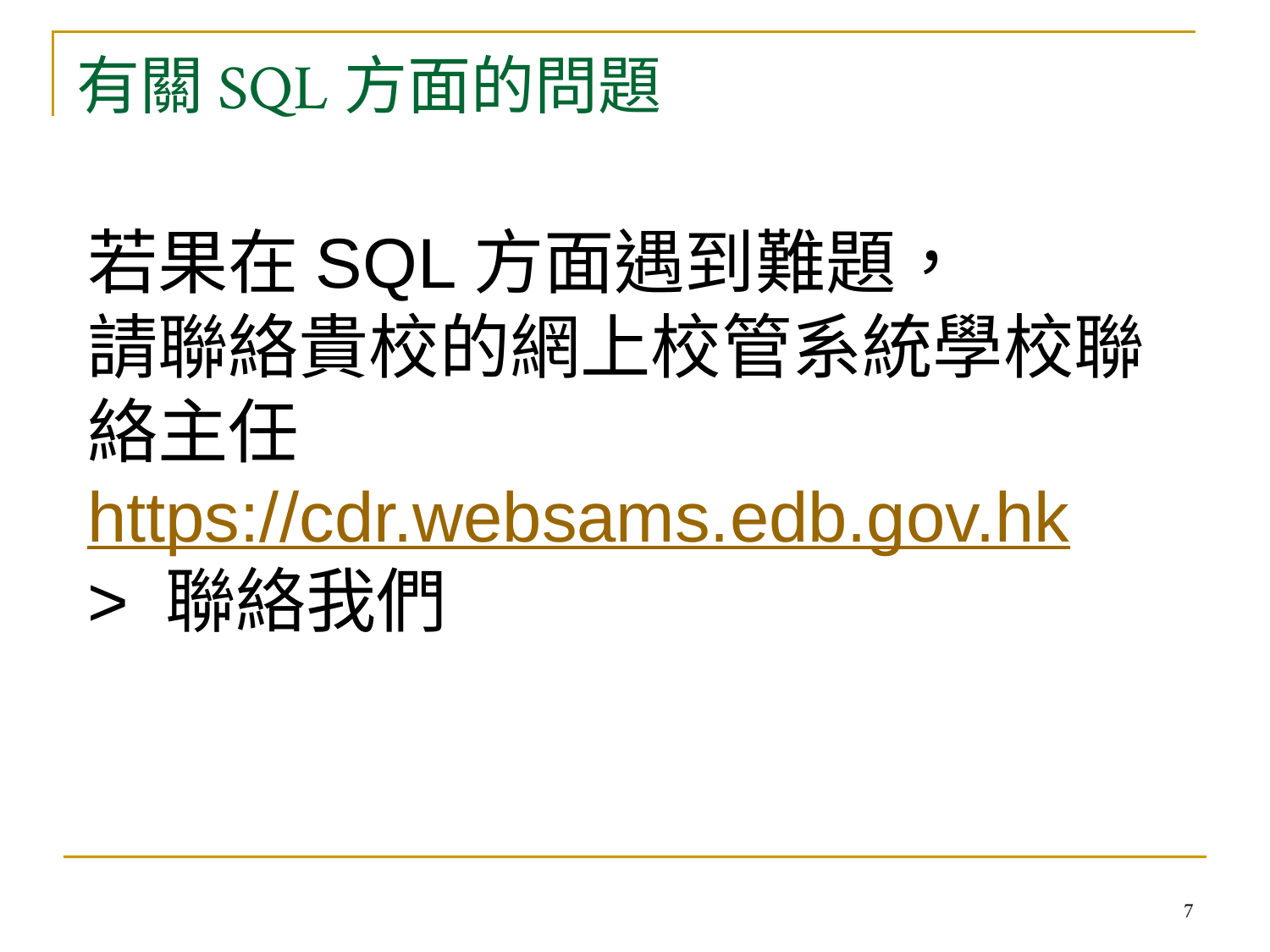

# 有關SQL方面的問題
若果在SQL方面遇到難題，
請聯絡貴校的網上校管系統學校聯絡主任https://cdr.websams.edb.gov.hk
> 聯絡我們
7